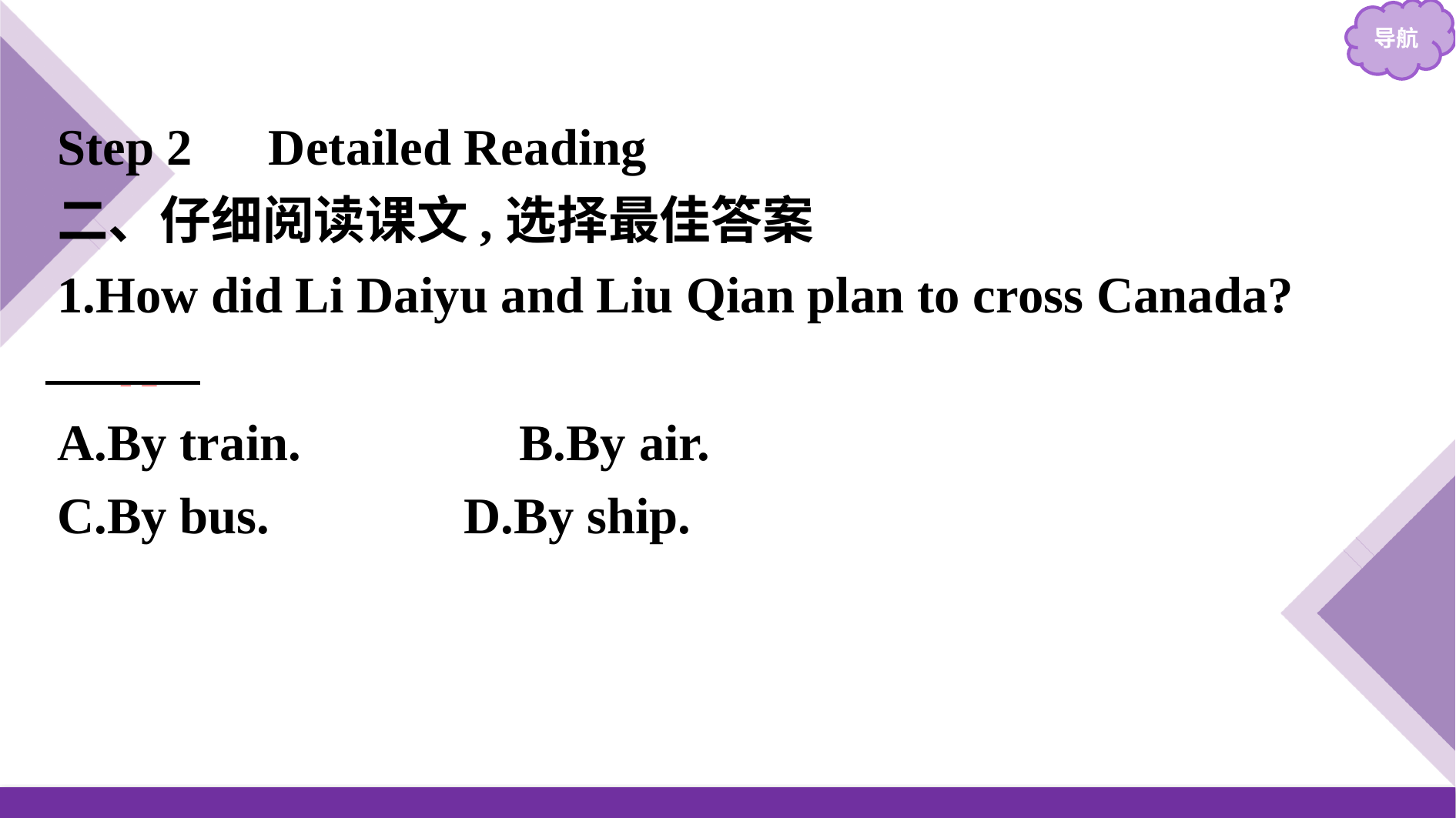

Step 2　Detailed Reading
二、仔细阅读课文,选择最佳答案
1.How did Li Daiyu and Liu Qian plan to cross Canada?
　A
A.By train.　　　	B.By air.
C.By bus.			D.By ship.